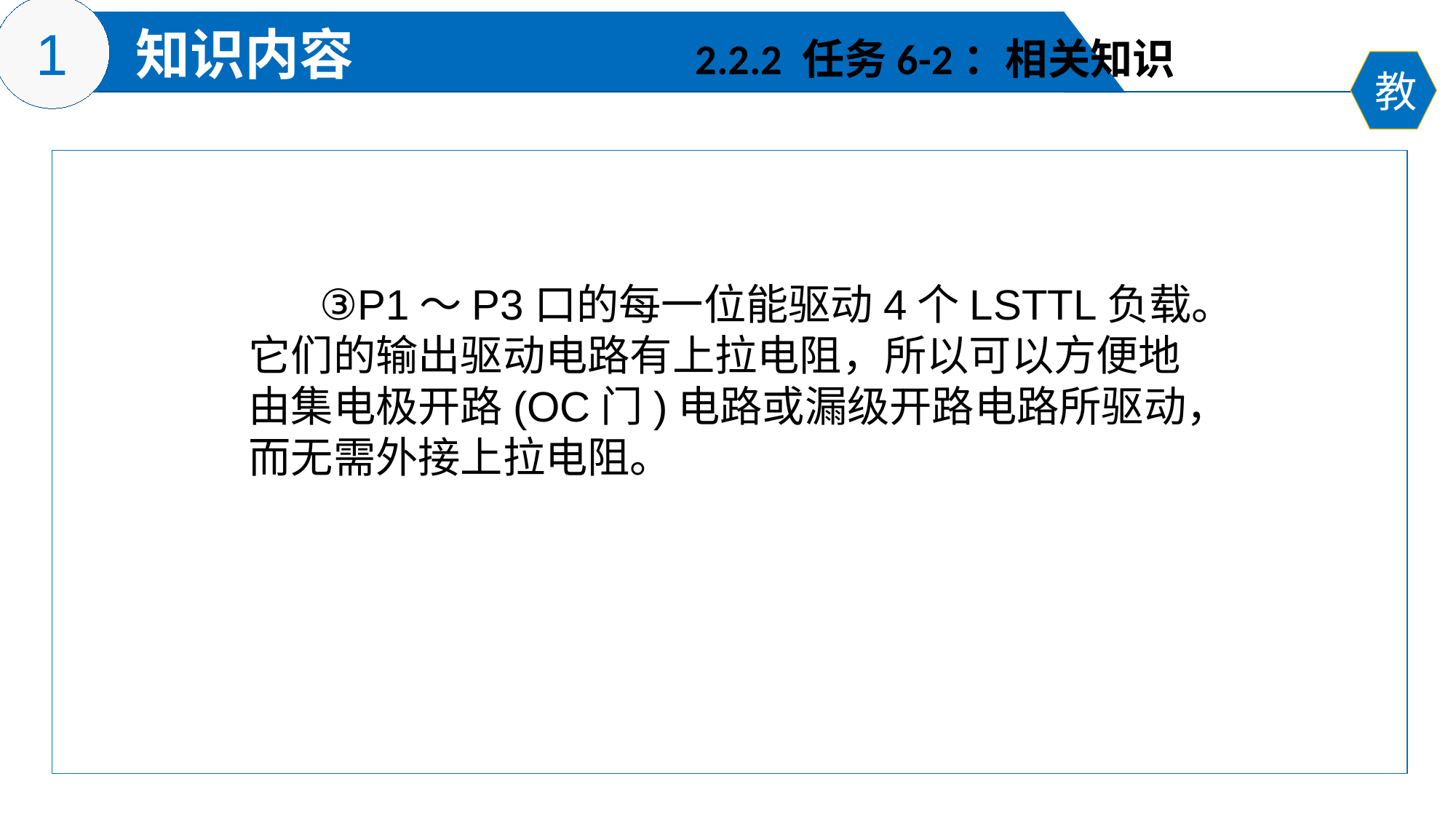

2.2.2 任务6-2：相关知识
      ③P1～P3口的每一位能驱动4个LSTTL负载。它们的输出驱动电路有上拉电阻，所以可以方便地由集电极开路(OC门)电路或漏级开路电路所驱动，而无需外接上拉电阻。